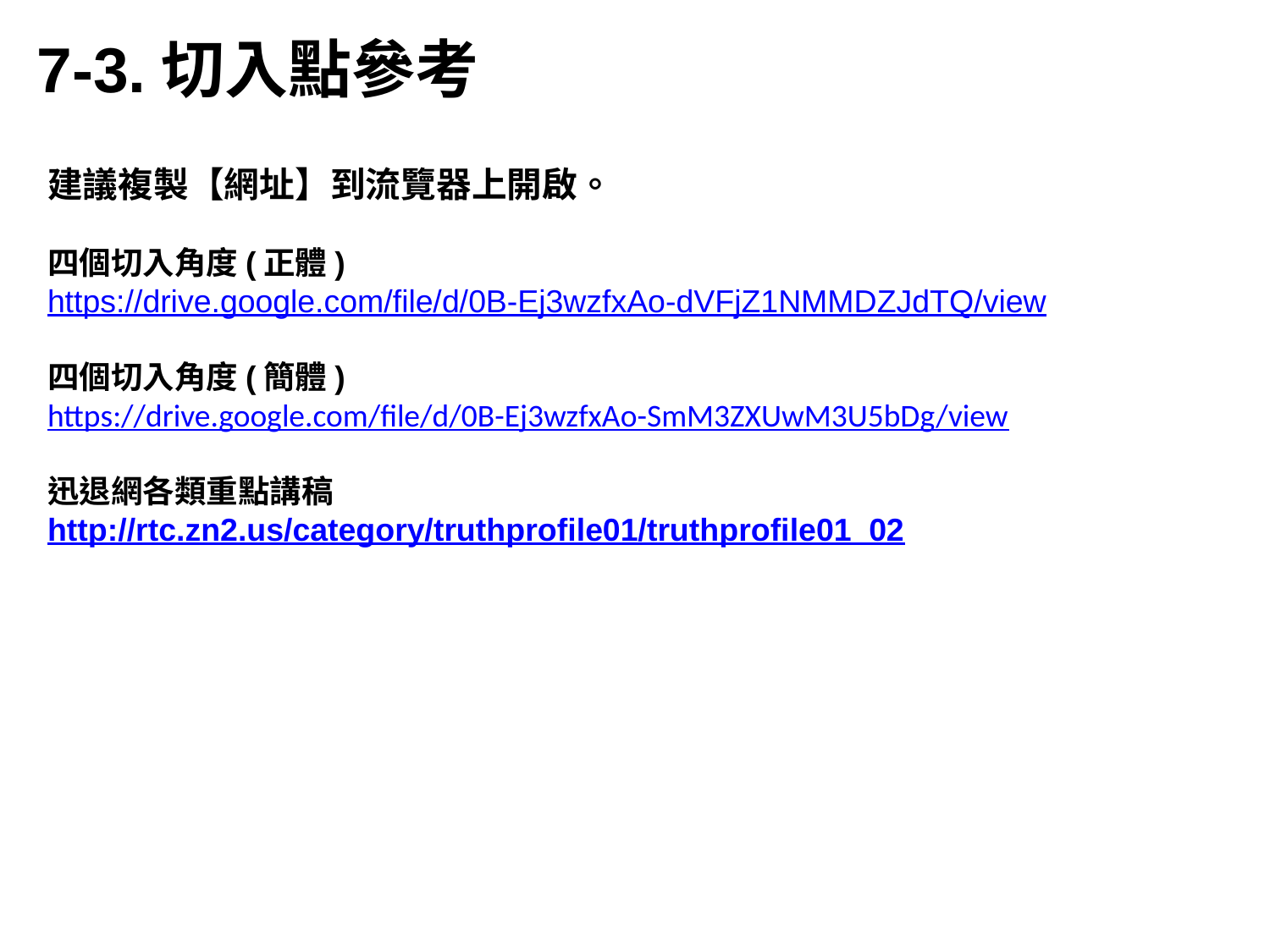

7-3.切入點參考
建議複製【網址】到流覽器上開啟。

四個切入角度(正體)
https://drive.google.com/file/d/0B-Ej3wzfxAo-dVFjZ1NMMDZJdTQ/view
四個切入角度(簡體)
https://drive.google.com/file/d/0B-Ej3wzfxAo-SmM3ZXUwM3U5bDg/view

迅退網各類重點講稿
http://rtc.zn2.us/category/truthprofile01/truthprofile01_02